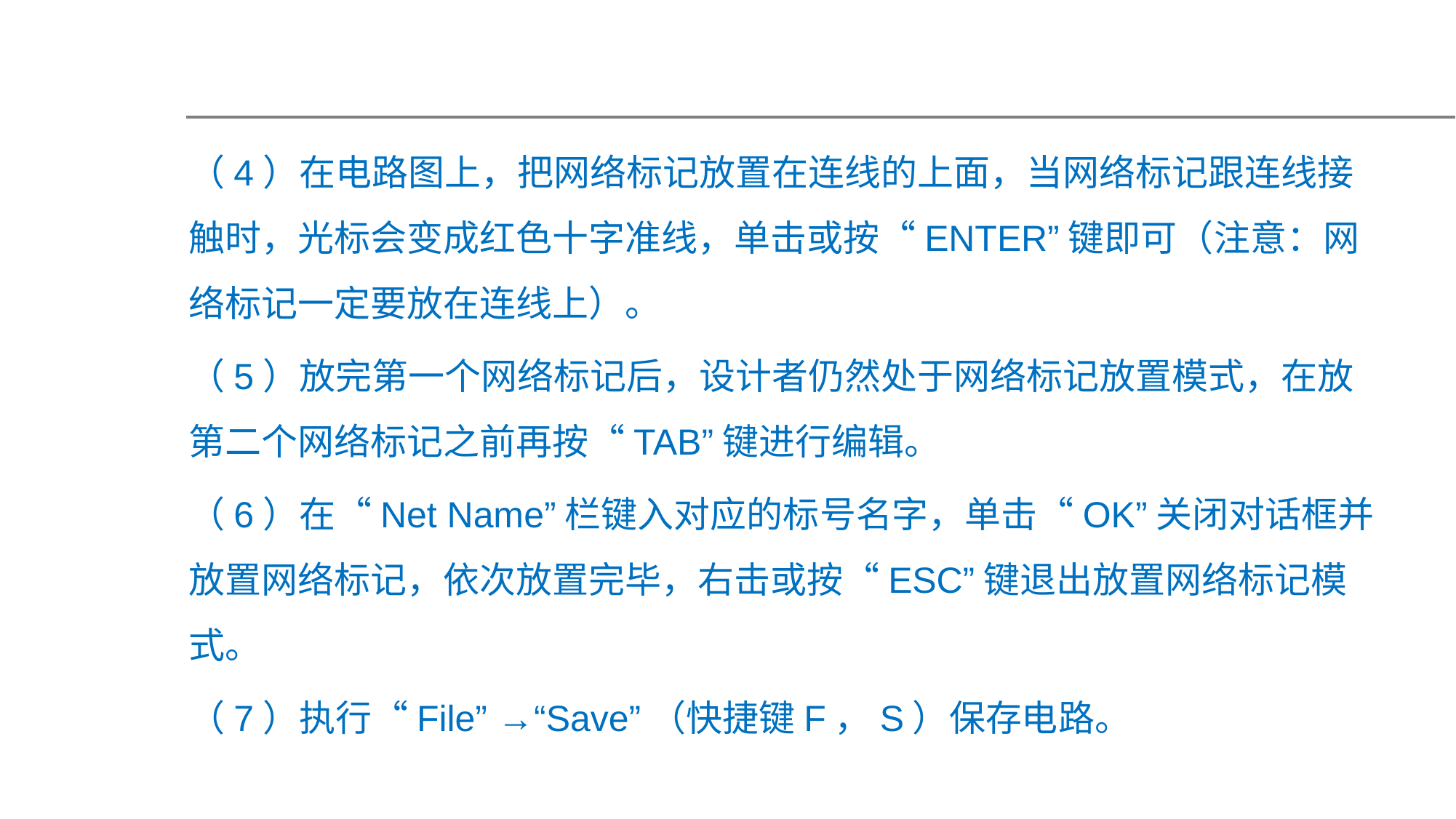

（4）在电路图上，把网络标记放置在连线的上面，当网络标记跟连线接触时，光标会变成红色十字准线，单击或按“ENTER”键即可（注意：网络标记一定要放在连线上）。
（5）放完第一个网络标记后，设计者仍然处于网络标记放置模式，在放第二个网络标记之前再按“TAB”键进行编辑。
（6）在“Net Name”栏键入对应的标号名字，单击“OK”关闭对话框并放置网络标记，依次放置完毕，右击或按“ESC”键退出放置网络标记模式。
（7）执行“File” →“Save”（快捷键F，S）保存电路。